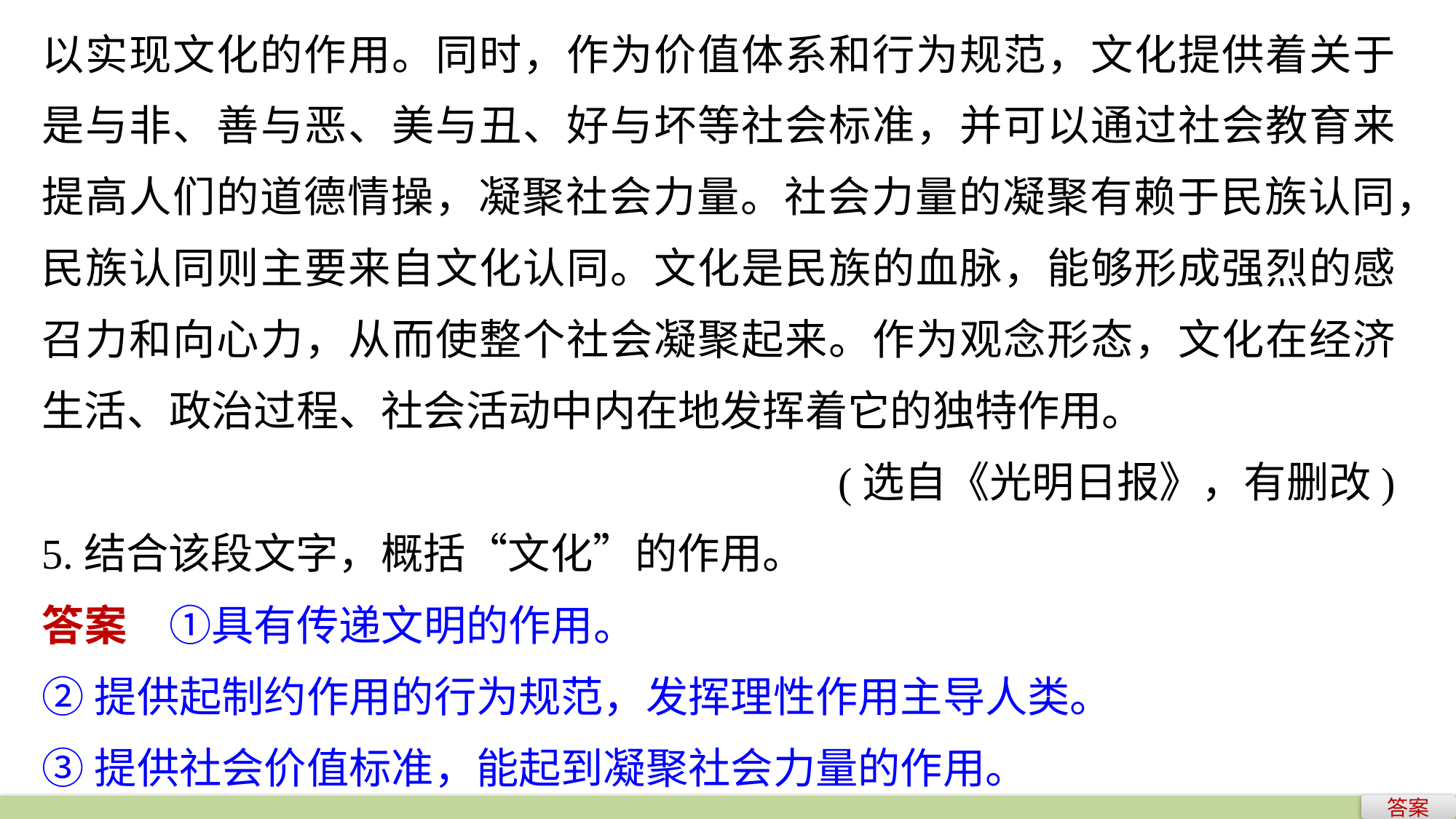

以实现文化的作用。同时，作为价值体系和行为规范，文化提供着关于是与非、善与恶、美与丑、好与坏等社会标准，并可以通过社会教育来提高人们的道德情操，凝聚社会力量。社会力量的凝聚有赖于民族认同，民族认同则主要来自文化认同。文化是民族的血脉，能够形成强烈的感召力和向心力，从而使整个社会凝聚起来。作为观念形态，文化在经济生活、政治过程、社会活动中内在地发挥着它的独特作用。
(选自《光明日报》，有删改)
5.结合该段文字，概括“文化”的作用。
答案　①具有传递文明的作用。
②提供起制约作用的行为规范，发挥理性作用主导人类。
③提供社会价值标准，能起到凝聚社会力量的作用。
答案